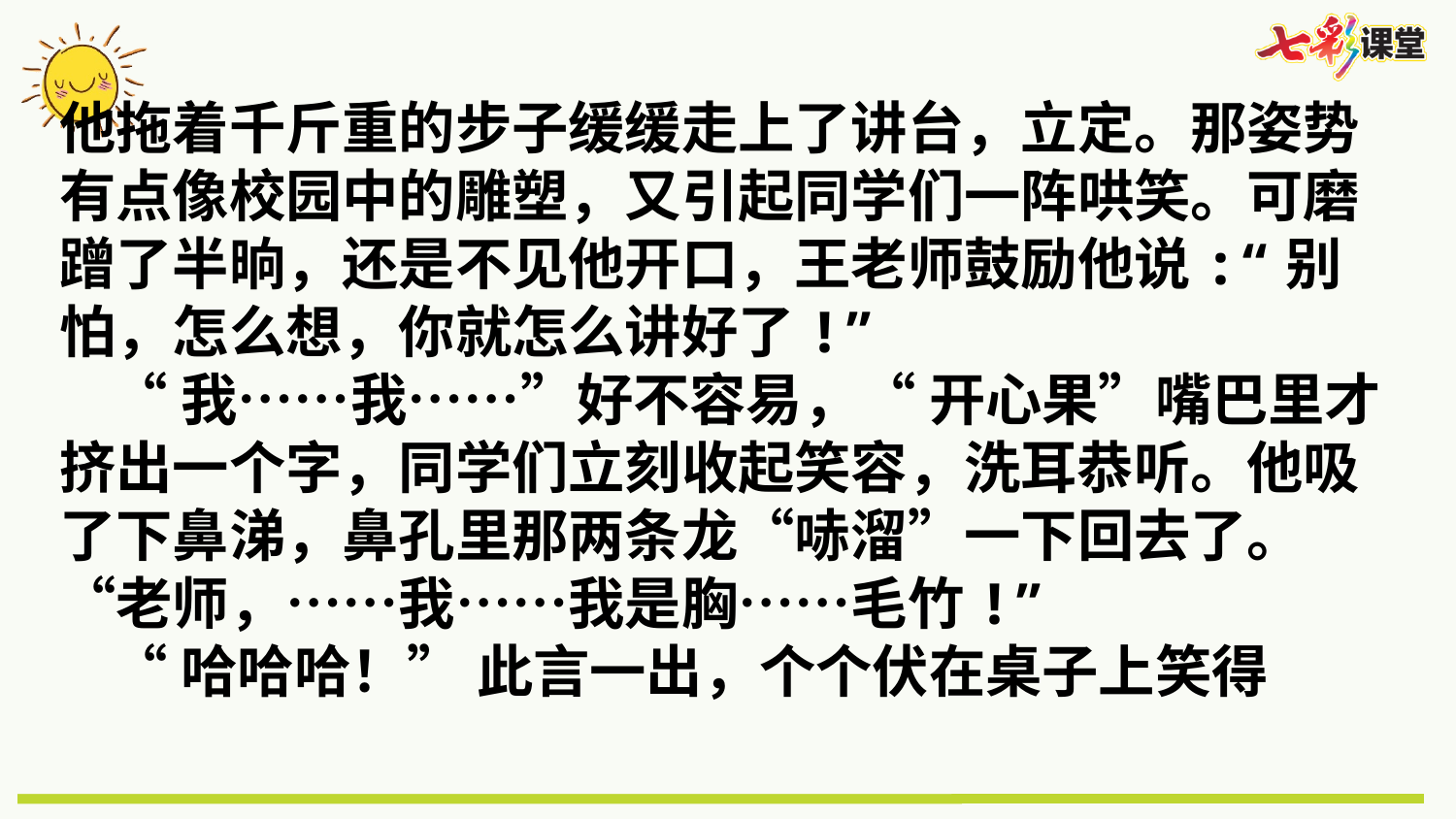

他拖着千斤重的步子缓缓走上了讲台，立定。那姿势有点像校园中的雕塑，又引起同学们一阵哄笑。可磨蹭了半晌，还是不见他开口，王老师鼓励他说:“别怕，怎么想，你就怎么讲好了!”
    “我……我……”好不容易，“ 开心果”嘴巴里才挤出一个字，同学们立刻收起笑容，洗耳恭听。他吸了下鼻涕，鼻孔里那两条龙“哧溜”一下回去了。“老师，……我……我是胸……毛竹!”
    “哈哈哈！” 此言一出，个个伏在桌子上笑得